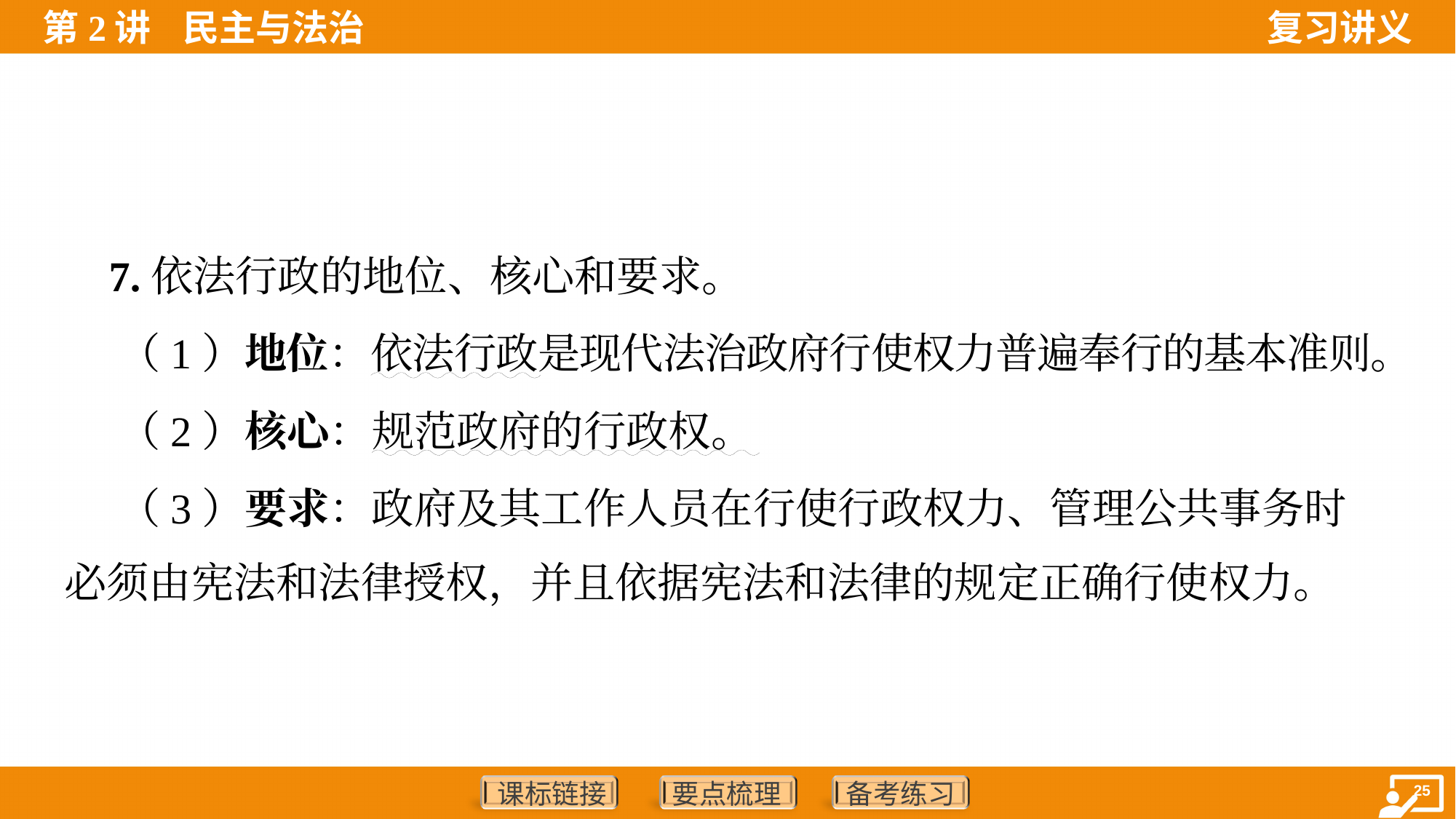

7.依法行政的地位、核心和要求。
    （1）地位：依法行政是现代法治政府行使权力普遍奉行的基本准则。
    （2）核心：规范政府的行政权。
    （3）要求：政府及其工作人员在行使行政权力、管理公共事务时
必须由宪法和法律授权，并且依据宪法和法律的规定正确行使权力。